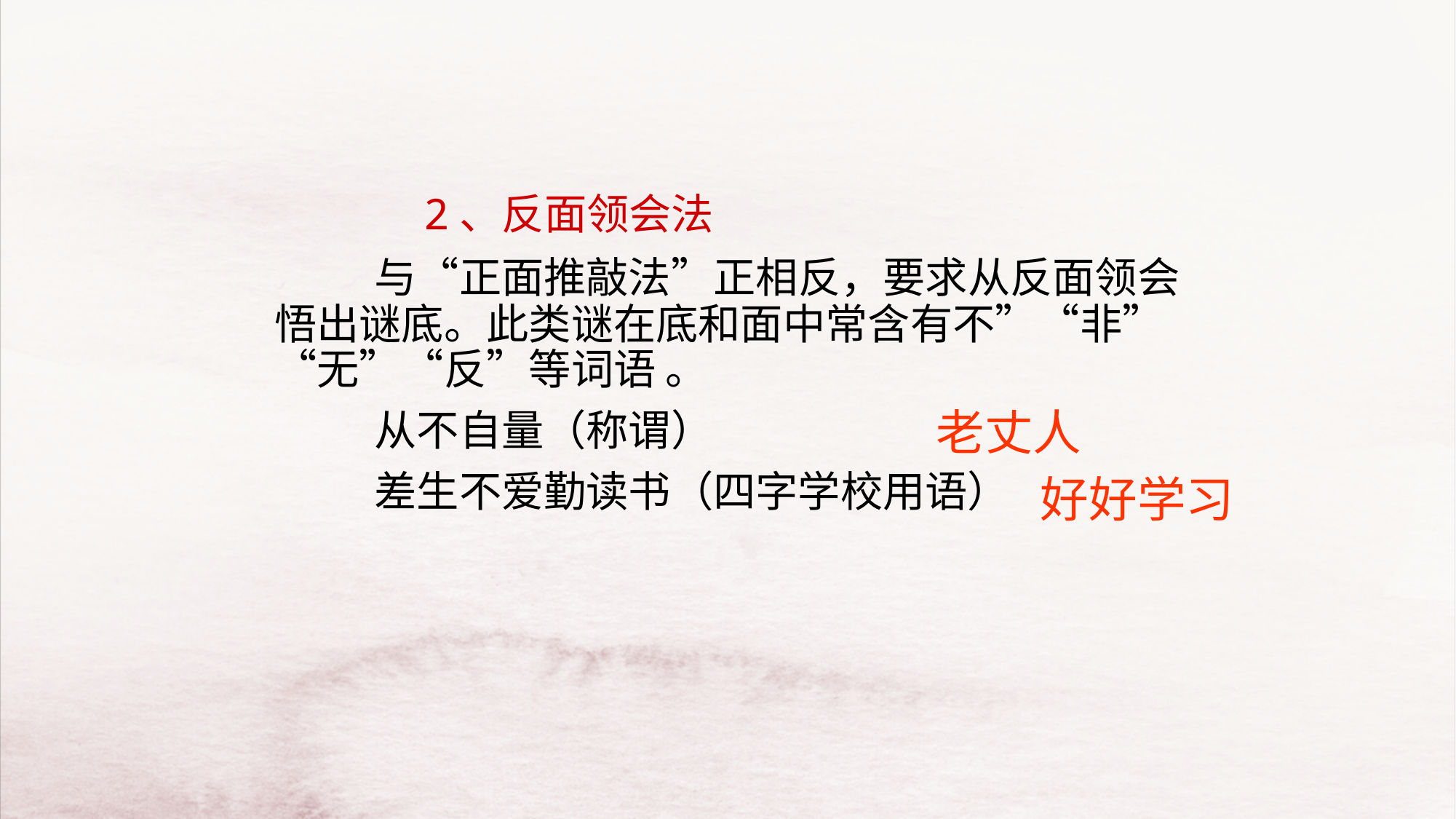

2、反面领会法
　　　与“正面推敲法”正相反，要求从反面领会悟出谜底。此类谜在底和面中常含有不”“非”“无”“反”等词语 。
　　　从不自量（称谓）
　　　差生不爱勤读书（四字学校用语）

老丈人

好好学习